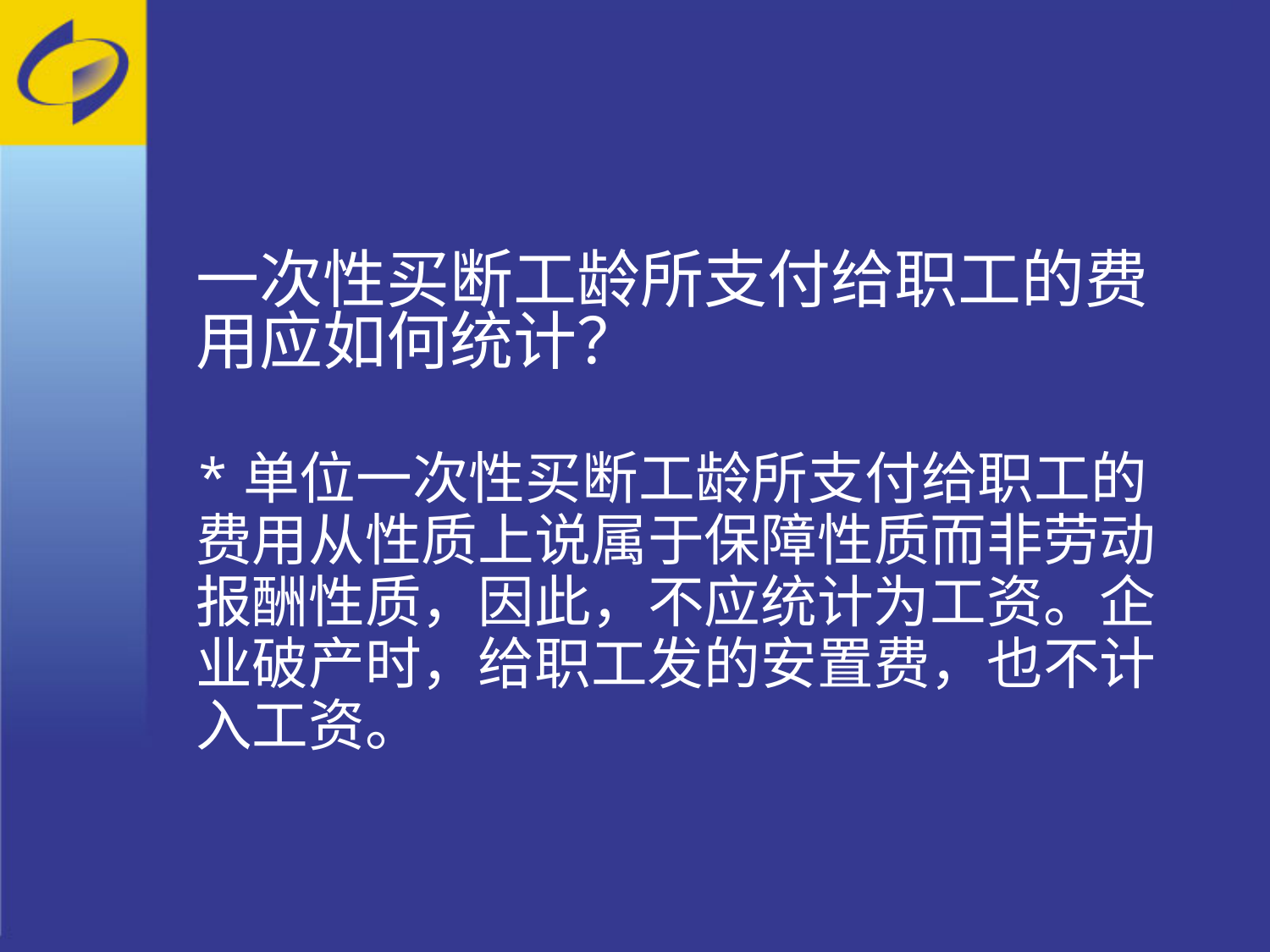

一次性买断工龄所支付给职工的费用应如何统计？

*单位一次性买断工龄所支付给职工的费用从性质上说属于保障性质而非劳动报酬性质，因此，不应统计为工资。企业破产时，给职工发的安置费，也不计入工资。